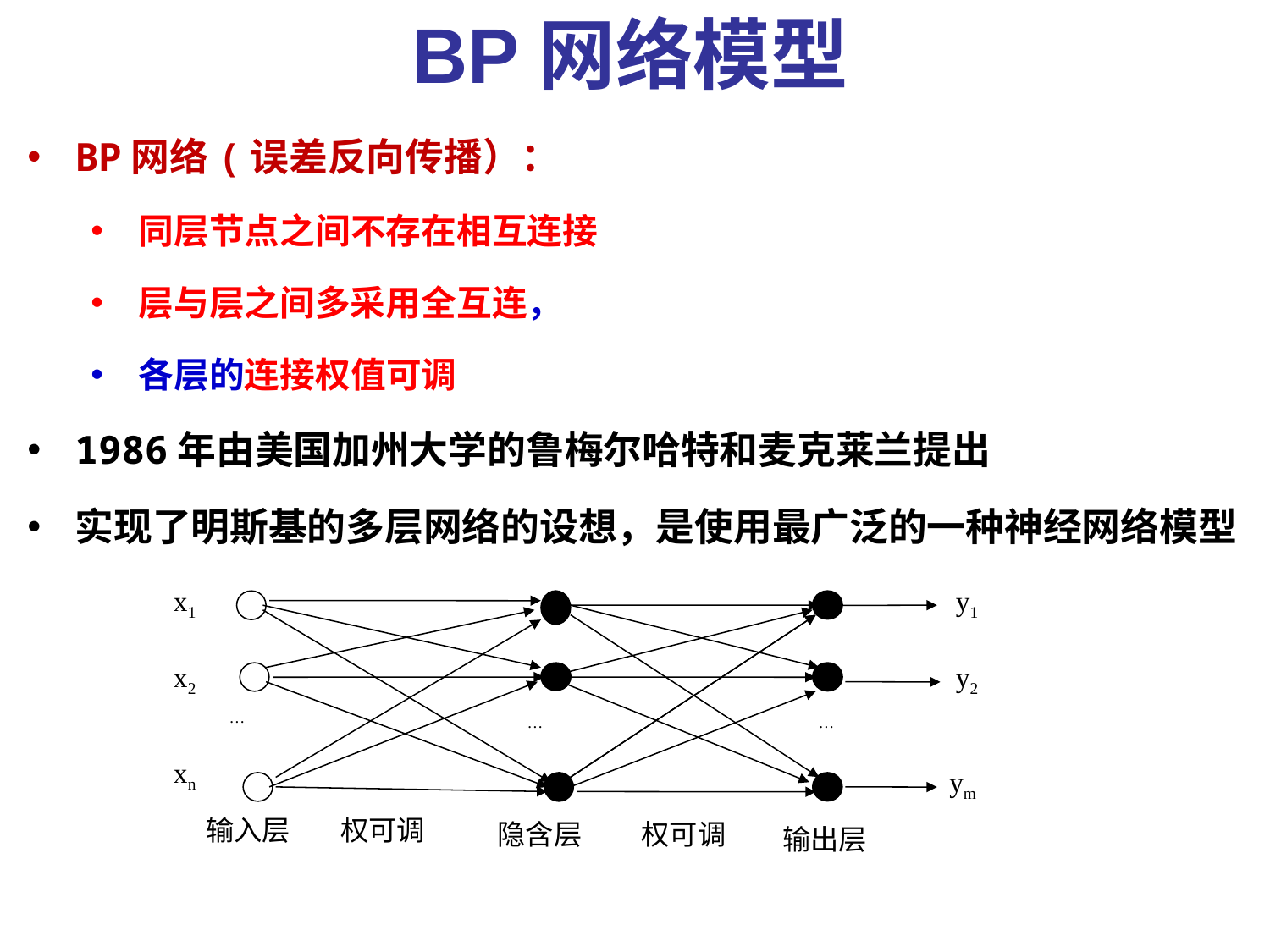

BP网络模型
BP网络(误差反向传播）：
同层节点之间不存在相互连接
层与层之间多采用全互连，
各层的连接权值可调
1986年由美国加州大学的鲁梅尔哈特和麦克莱兰提出
实现了明斯基的多层网络的设想，是使用最广泛的一种神经网络模型

x1
y1

x2
y2

…
…
…
xn
ym

输入层
权可调
隐含层
权可调
输出层